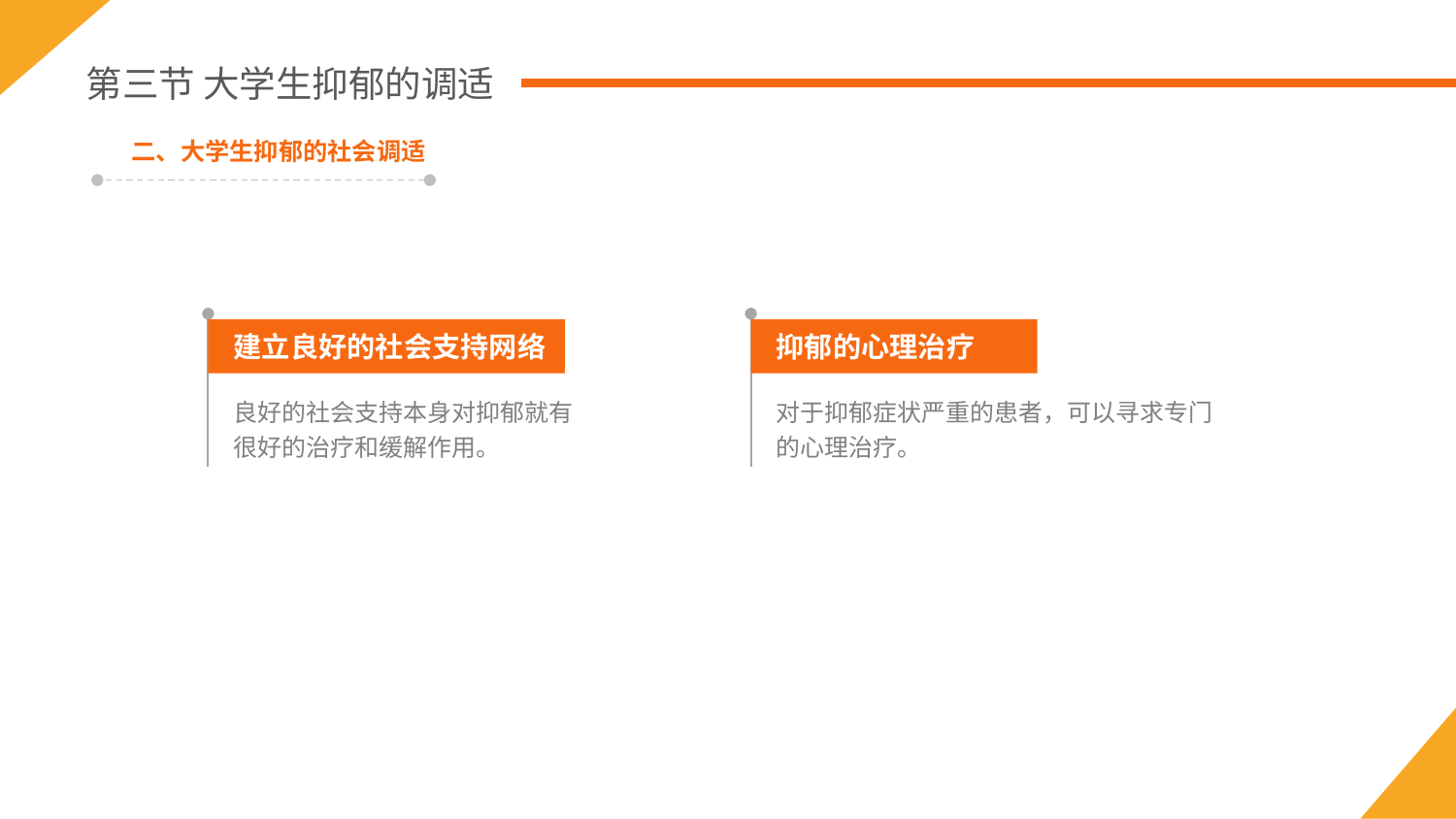

第三节 大学生抑郁的调适
二、大学生抑郁的社会调适
建立良好的社会支持网络
抑郁的心理治疗

良好的社会支持本身对抑郁就有很好的治疗和缓解作用。
对于抑郁症状严重的患者，可以寻求专门的心理治疗。